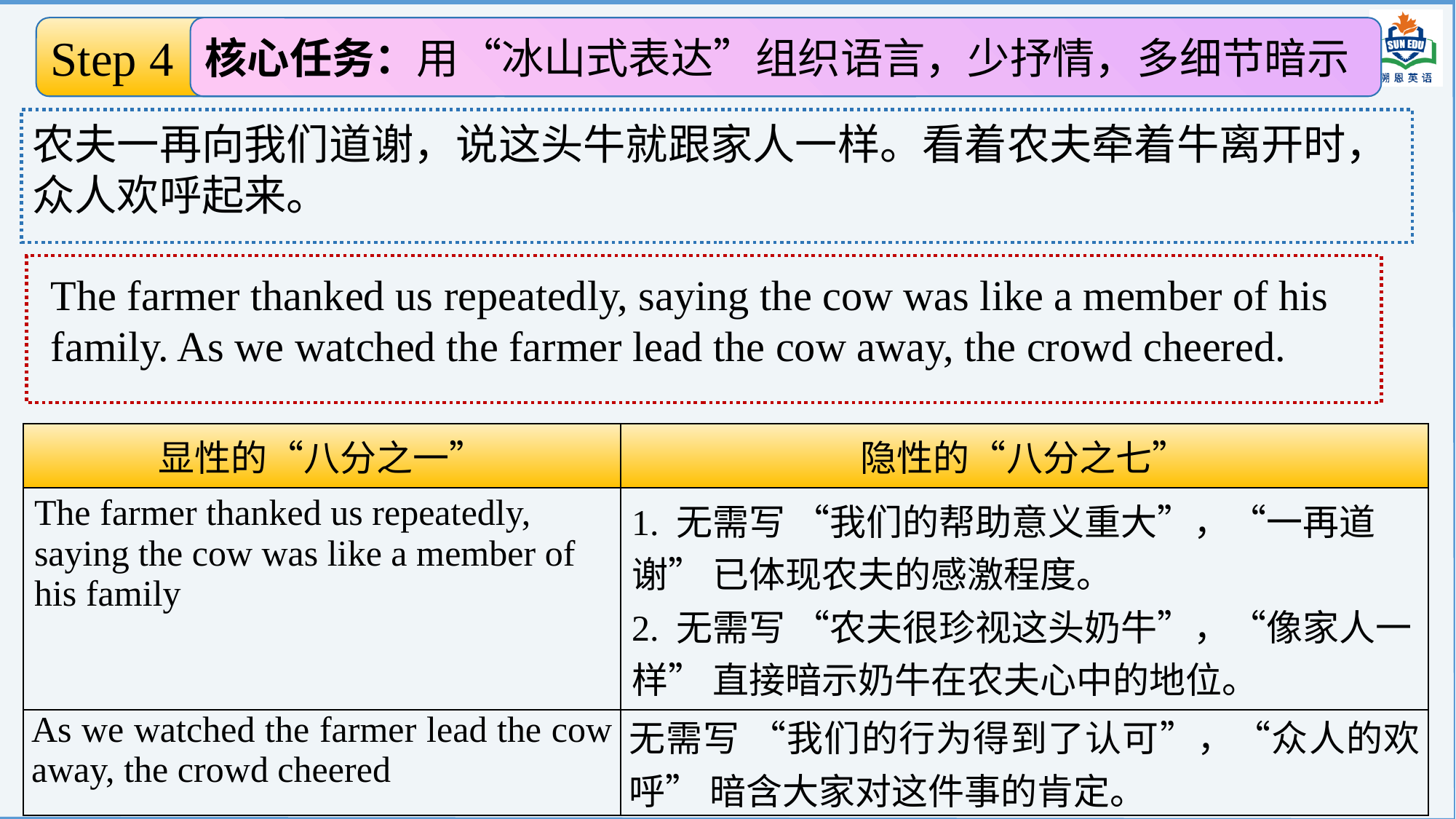

Step 4 续写情节构建
核心任务：用“冰山式表达”组织语言，少抒情，多细节暗示
搭建完整冰山

农夫一再向我们道谢，说这头牛就跟家人一样。看着农夫牵着牛离开时，众人欢呼起来。

The farmer thanked us repeatedly, saying the cow was like a member of his family. As we watched the farmer lead the cow away, the crowd cheered.
| 显性的“八分之一” | 隐性的“八分之七” |
| --- | --- |
| The farmer thanked us repeatedly, saying the cow was like a member of his family | 1. 无需写 “我们的帮助意义重大”，“一再道谢” 已体现农夫的感激程度。 2. 无需写 “农夫很珍视这头奶牛”，“像家人一样” 直接暗示奶牛在农夫心中的地位。 |
| As we watched the farmer lead the cow away, the crowd cheered | 无需写 “我们的行为得到了认可”，“众人的欢呼” 暗含大家对这件事的肯定。 |